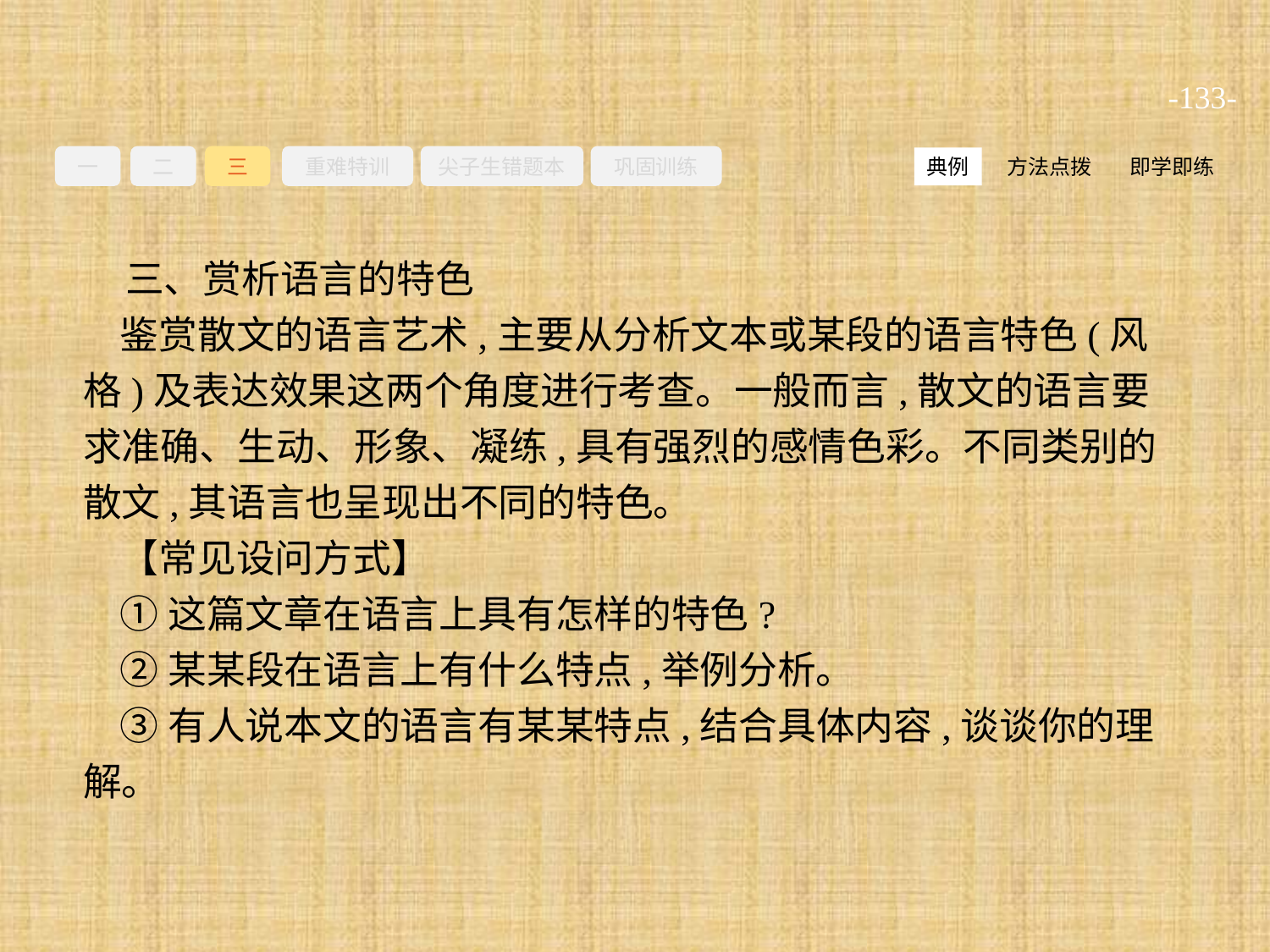

-133-
一
二
三
重难特训
尖子生错题本
巩固训练
方法点拨
即学即练
典例
三、赏析语言的特色
鉴赏散文的语言艺术,主要从分析文本或某段的语言特色(风格)及表达效果这两个角度进行考查。一般而言,散文的语言要求准确、生动、形象、凝练,具有强烈的感情色彩。不同类别的散文,其语言也呈现出不同的特色。
【常见设问方式】
①这篇文章在语言上具有怎样的特色?
②某某段在语言上有什么特点,举例分析。
③有人说本文的语言有某某特点,结合具体内容,谈谈你的理解。